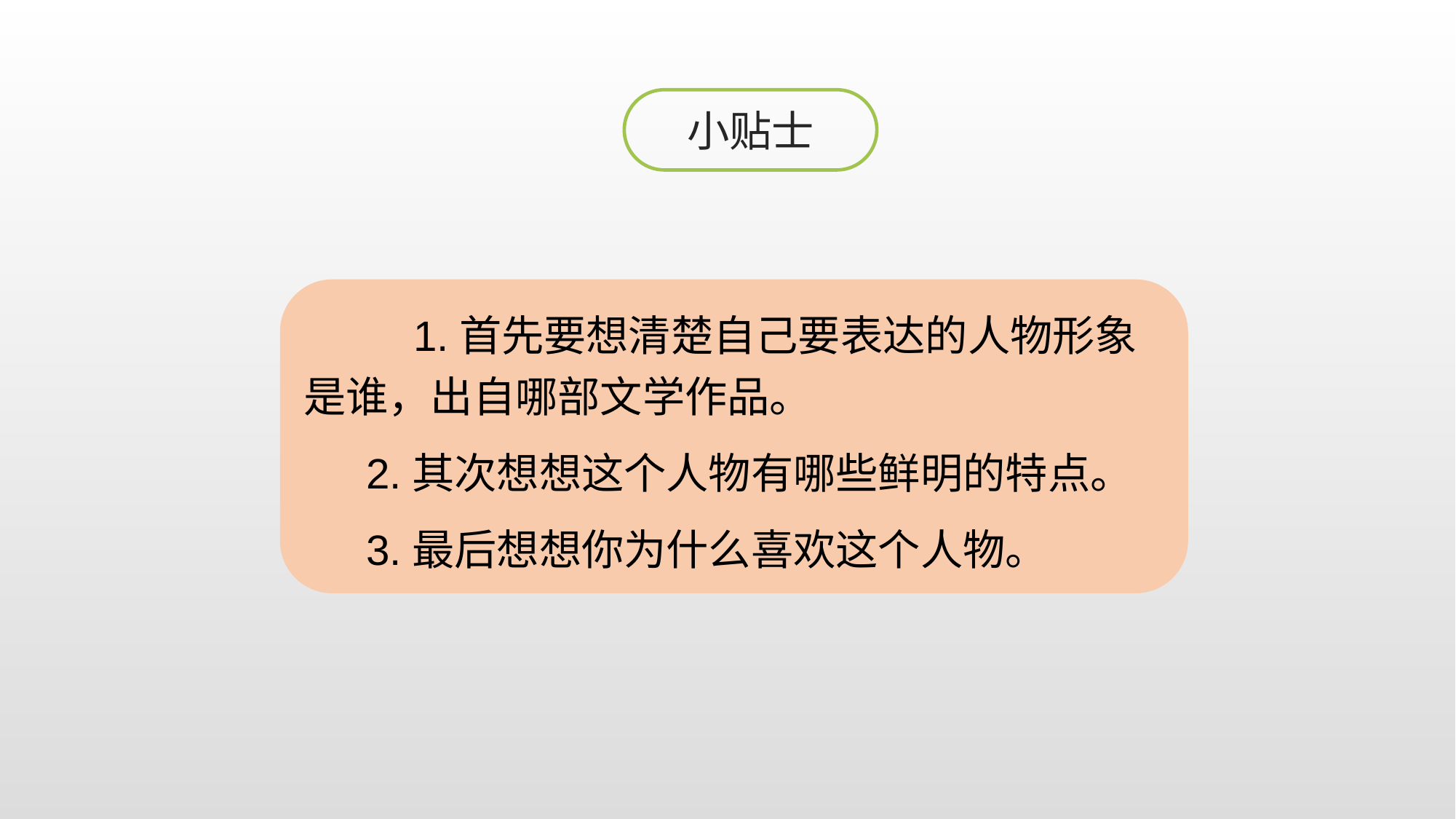

小贴士
       1.首先要想清楚自己要表达的人物形象是谁，出自哪部文学作品。
   2.其次想想这个人物有哪些鲜明的特点。
   3.最后想想你为什么喜欢这个人物。